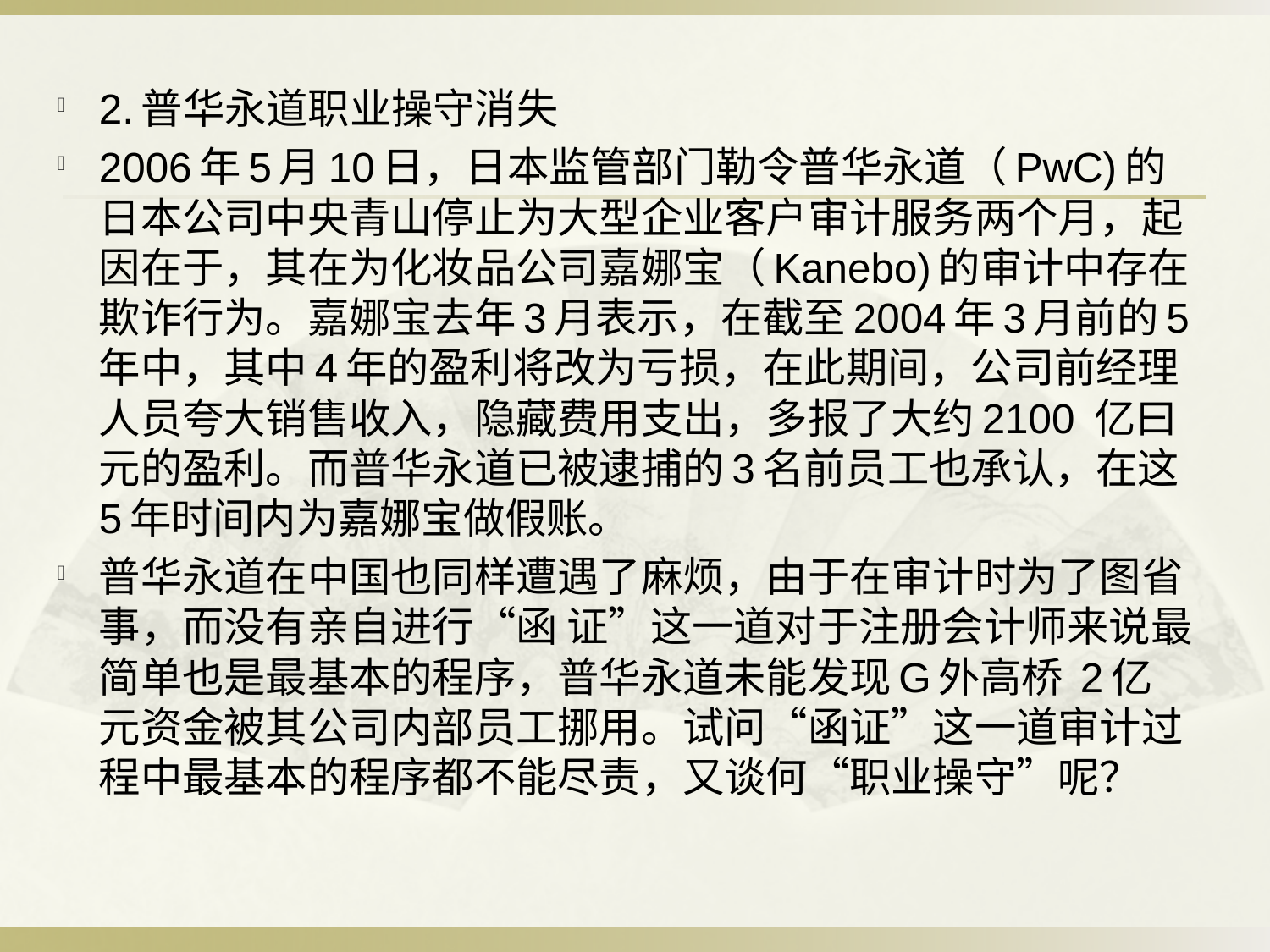

2.普华永道职业操守消失
2006年5月10日，日本监管部门勒令普华永道（PwC)的日本公司中央青山停止为大型企业客户审计服务两个月，起因在于，其在为化妆品公司嘉娜宝（Kanebo)的审计中存在欺诈行为。嘉娜宝去年3月表示，在截至2004年3月前的5年中，其中4年的盈利将改为亏损，在此期间，公司前经理人员夸大销售收入，隐藏费用支出，多报了大约2100 亿曰元的盈利。而普华永道已被逮捕的3名前员工也承认，在这5年时间内为嘉娜宝做假账。
普华永道在中国也同样遭遇了麻烦，由于在审计时为了图省事，而没有亲自进行“函 证”这一道对于注册会计师来说最简单也是最基本的程序，普华永道未能发现G外高桥 2亿元资金被其公司内部员工挪用。试问“函证”这一道审计过程中最基本的程序都不能尽责，又谈何“职业操守”呢？